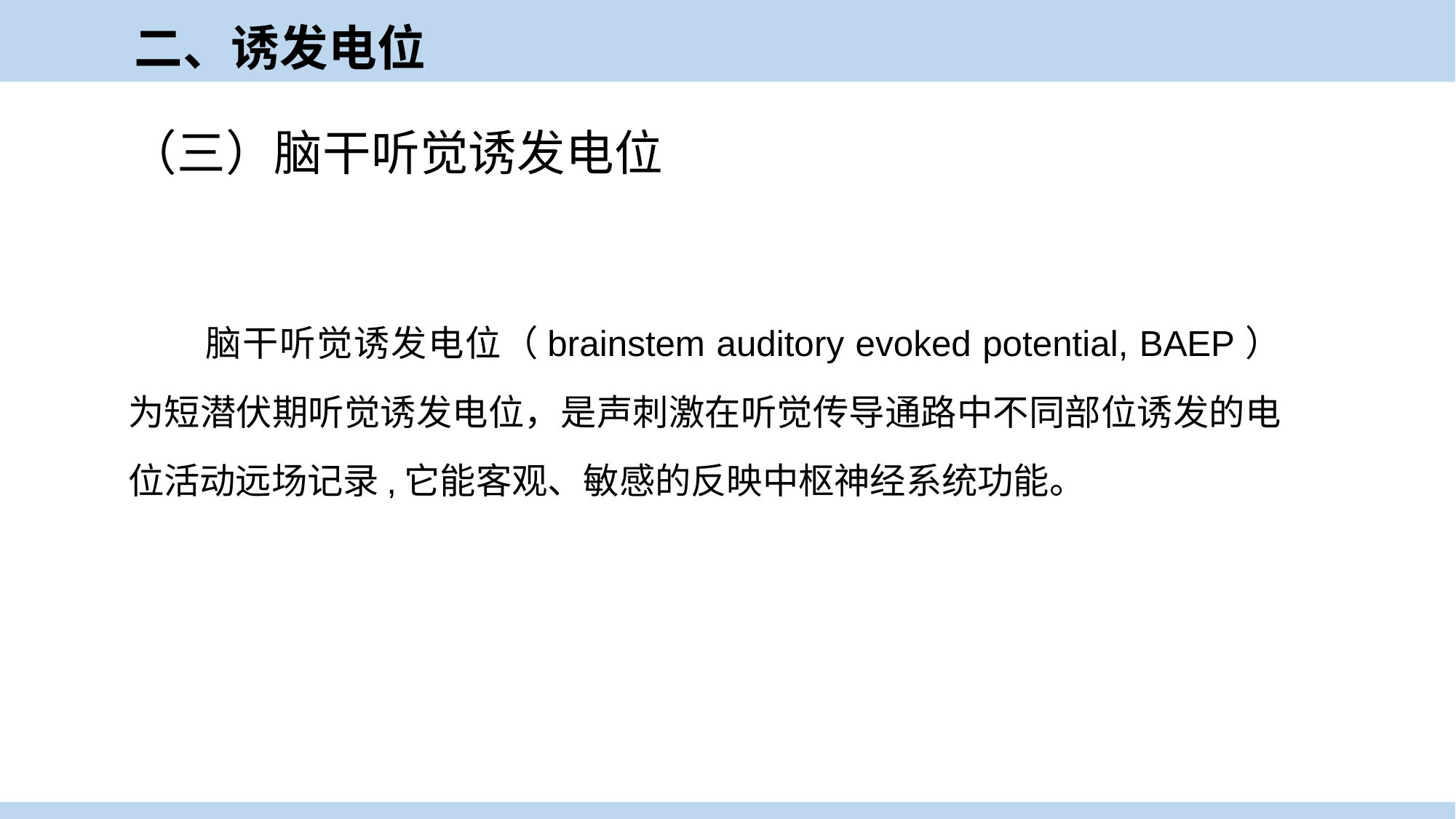

二、诱发电位
（三）脑干听觉诱发电位
 脑干听觉诱发电位（brainstem auditory evoked potential, BAEP）为短潜伏期听觉诱发电位，是声刺激在听觉传导通路中不同部位诱发的电位活动远场记录,它能客观、敏感的反映中枢神经系统功能。